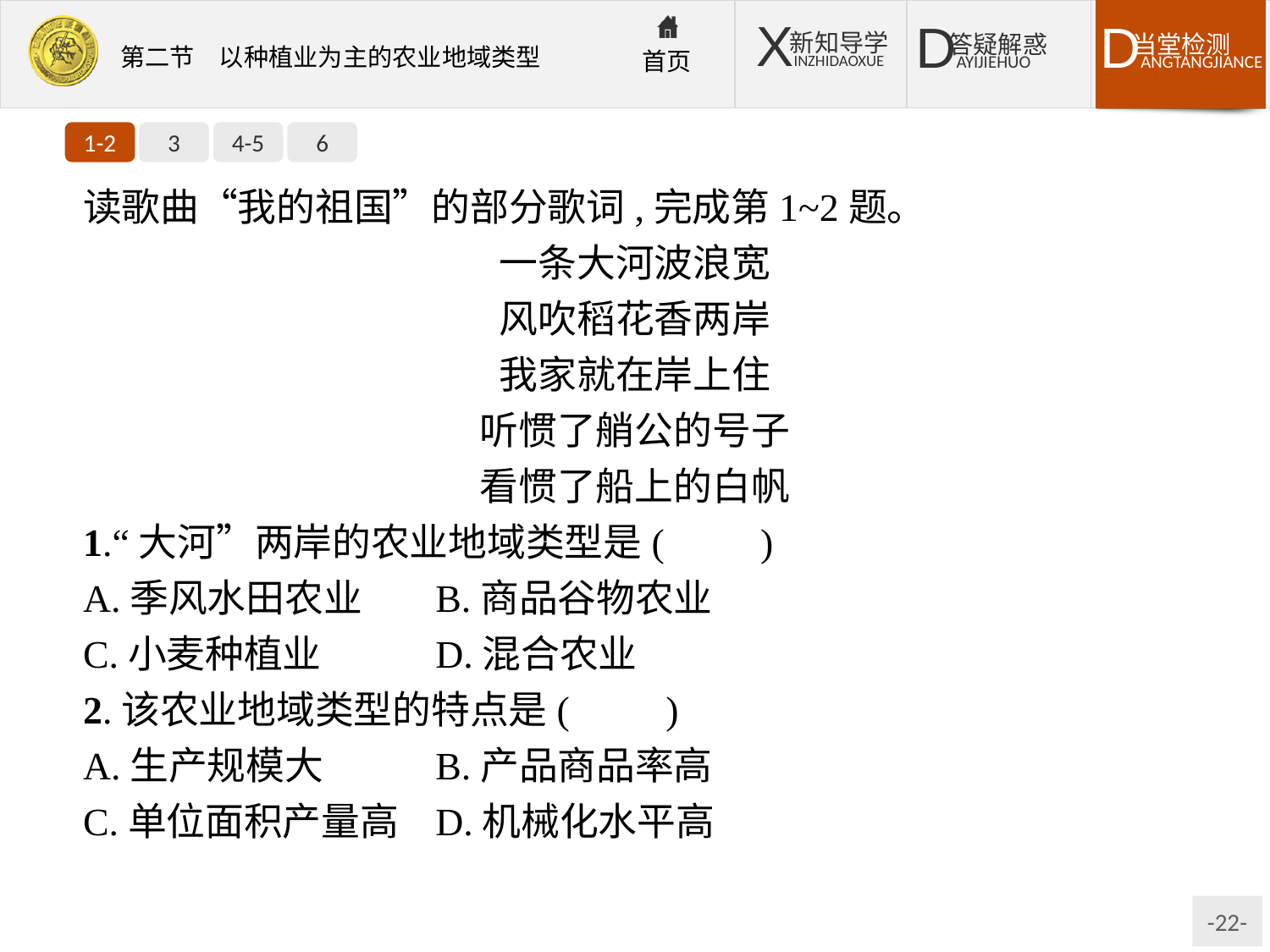

1-2
3
4-5
6
读歌曲“我的祖国”的部分歌词,完成第1~2题。
一条大河波浪宽
风吹稻花香两岸
我家就在岸上住
听惯了艄公的号子
看惯了船上的白帆
1.“大河”两岸的农业地域类型是(　　)
A.季风水田农业	B.商品谷物农业
C.小麦种植业		D.混合农业
2.该农业地域类型的特点是(　　)
A.生产规模大		B.产品商品率高
C.单位面积产量高	D.机械化水平高